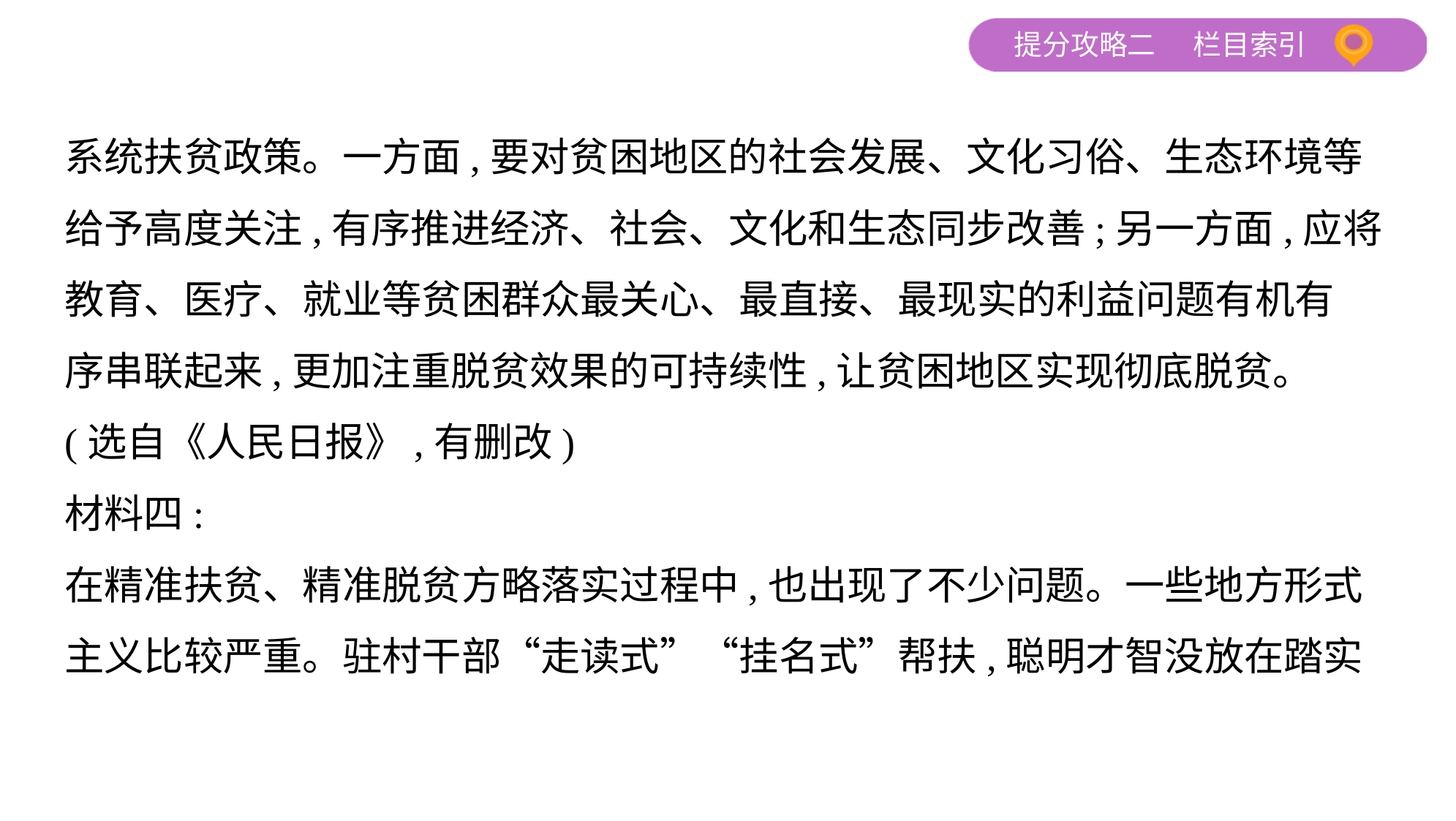

系统扶贫政策。一方面,要对贫困地区的社会发展、文化习俗、生态环境等
给予高度关注,有序推进经济、社会、文化和生态同步改善;另一方面,应将
教育、医疗、就业等贫困群众最关心、最直接、最现实的利益问题有机有
序串联起来,更加注重脱贫效果的可持续性,让贫困地区实现彻底脱贫。
(选自《人民日报》,有删改)
材料四:
在精准扶贫、精准脱贫方略落实过程中,也出现了不少问题。一些地方形式
主义比较严重。驻村干部“走读式”“挂名式”帮扶,聪明才智没放在踏实